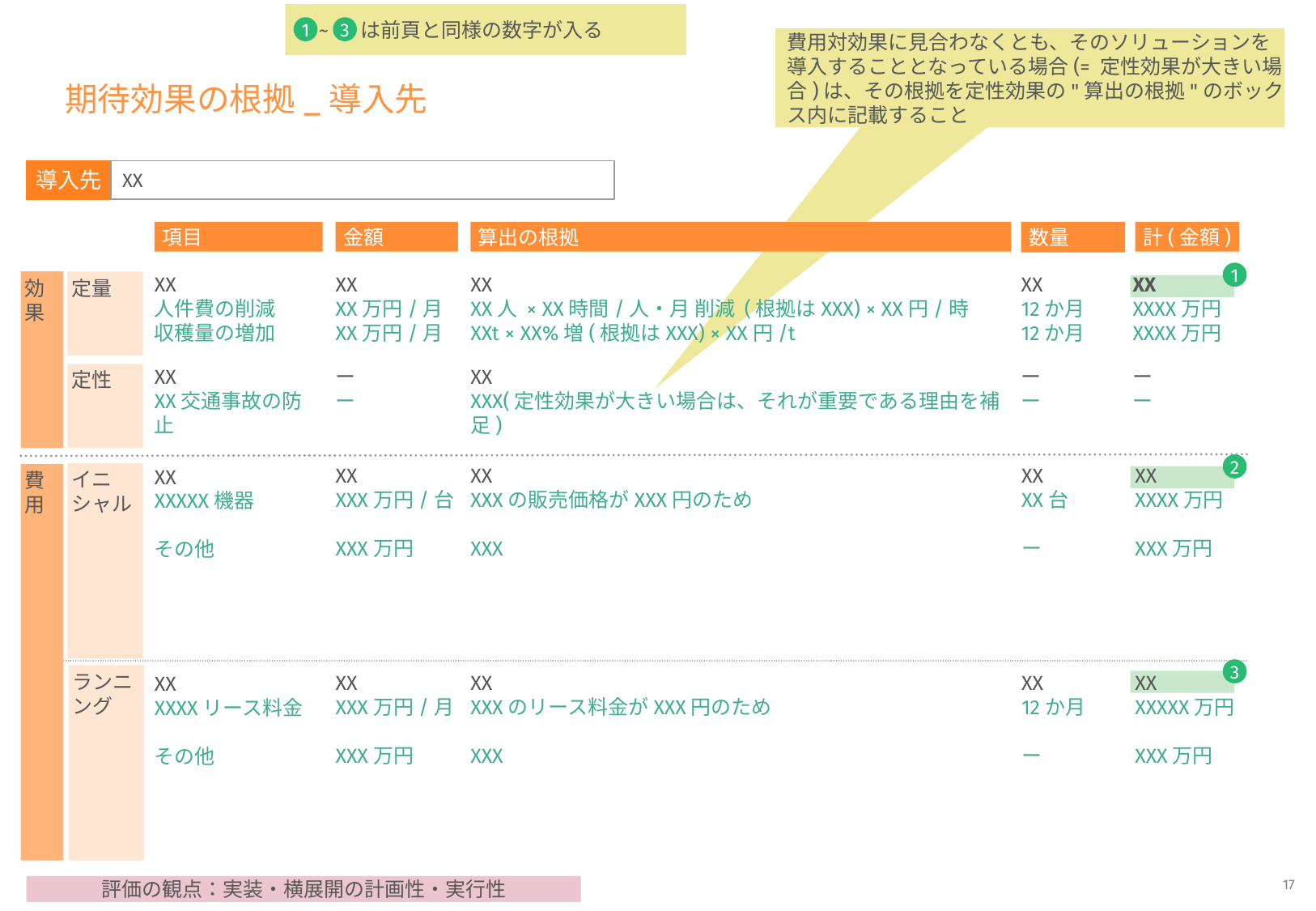

~     は前頁と同様の数字が入る
1
3
費用対効果に見合わなくとも、そのソリューションを導入することとなっている場合(= 定性効果が大きい場合)は、その根拠を定性効果の"算出の根拠"のボックス内に記載すること
# 期待効果の根拠_導入先
導入先
XX
数量
項目
金額
算出の根拠
計(金額)
1
XX
人件費の削減
収穫量の増加
効果
定量
XX
XX万円/月
XX万円/月
XX
XX人 × XX時間/人・月 削減 (根拠はXXX) × XX円/時
XXt × XX%増(根拠はXXX) × XX円/t
XX
12か月
12か月
XX
XXXX万円
XXXX万円

定性
XX
XX交通事故の防止
ー
ー
XX
XXX(定性効果が大きい場合は、それが重要である理由を補足)
ー
ー
ー
ー
2
XX
XXX万円/台

XXX万円
XX
XXXの販売価格がXXX円のため

XXX
XX
XX台

ー
XX
XXXX万円

XXX万円
イニシャル
費用
XX
XXXXX機器

その他

3
ランニング
XX
XXX万円/月

XXX万円
XX
XXXのリース料金がXXX円のため

XXX
XX
12か月

ー
XX
XXXXX万円

XXX万円

XX
XXXXリース料金

その他

評価の観点：実装・横展開の計画性・実行性